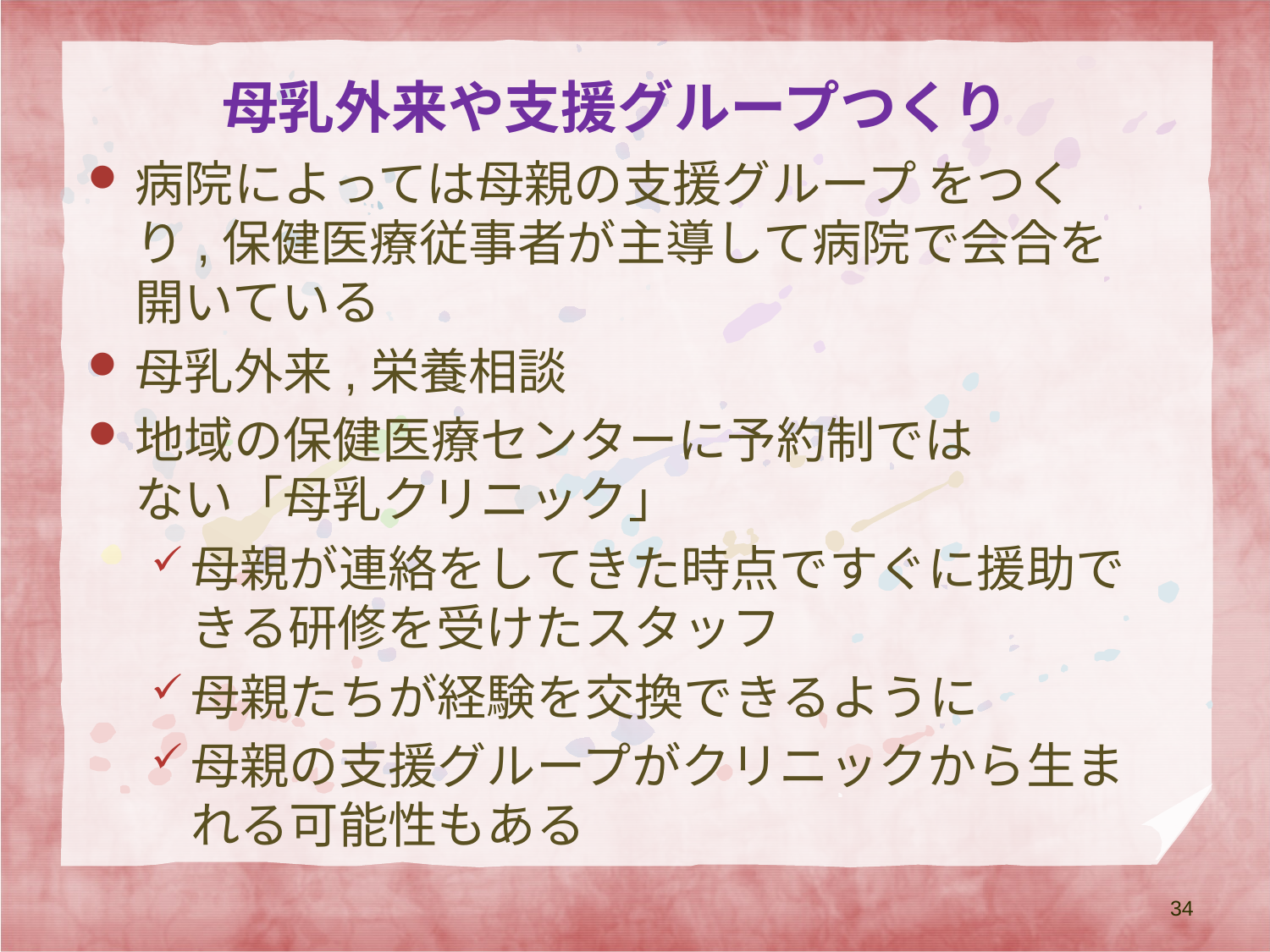

# 母乳外来や支援グループつくり
病院によっては母親の支援グループ をつくり,保健医療従事者が主導して病院で会合を開いている
母乳外来,栄養相談
地域の保健医療センターに予約制では　　　ない「母乳クリニック」
母親が連絡をしてきた時点ですぐに援助できる研修を受けたスタッフ
母親たちが経験を交換できるように
母親の支援グループがクリニックから生まれる可能性もある

34